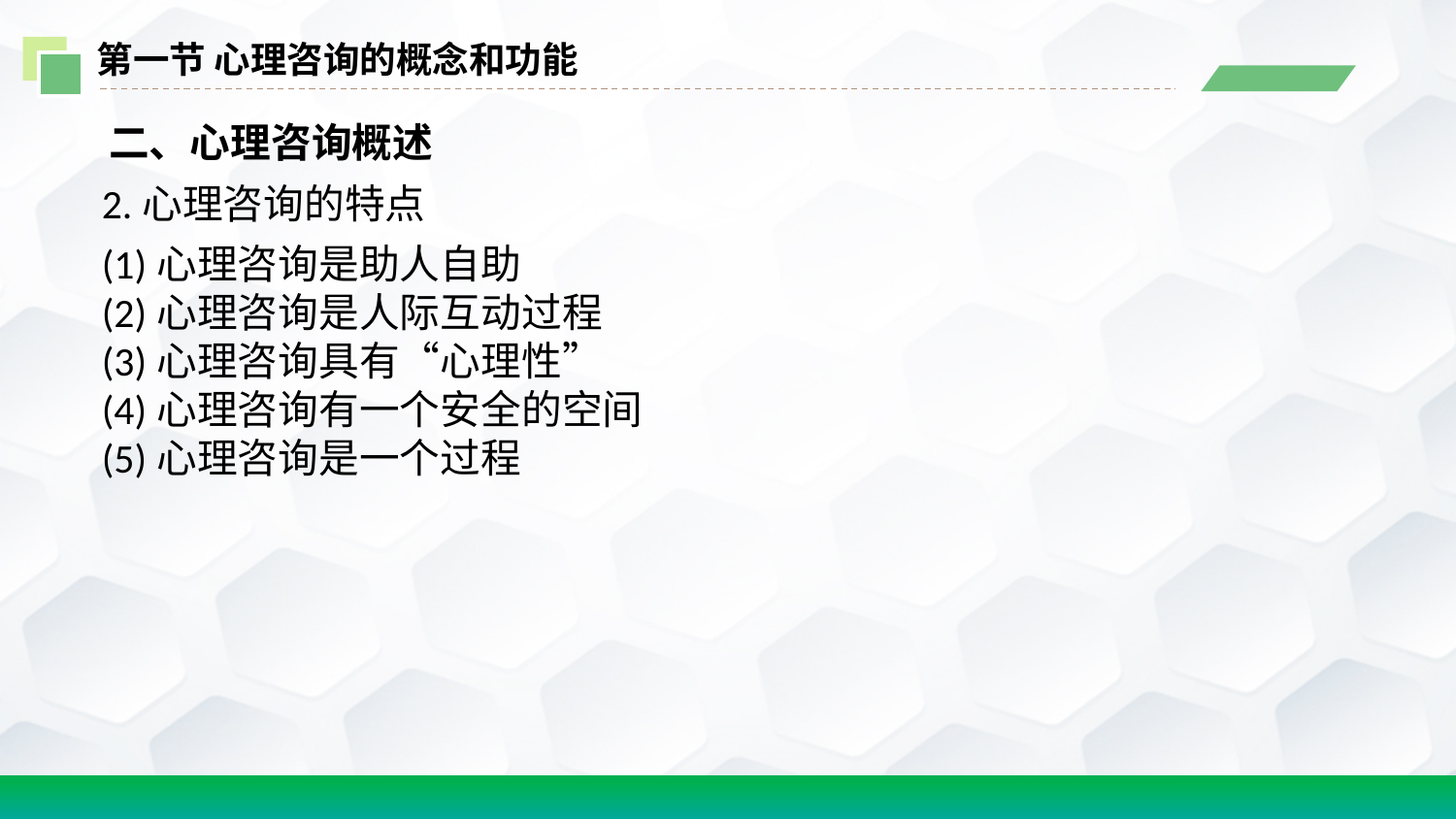

第一节 心理咨询的概念和功能
 二、心理咨询概述
2.心理咨询的特点
(1)心理咨询是助人自助
(2)心理咨询是人际互动过程
(3)心理咨询具有“心理性”
(4)心理咨询有一个安全的空间
(5)心理咨询是一个过程